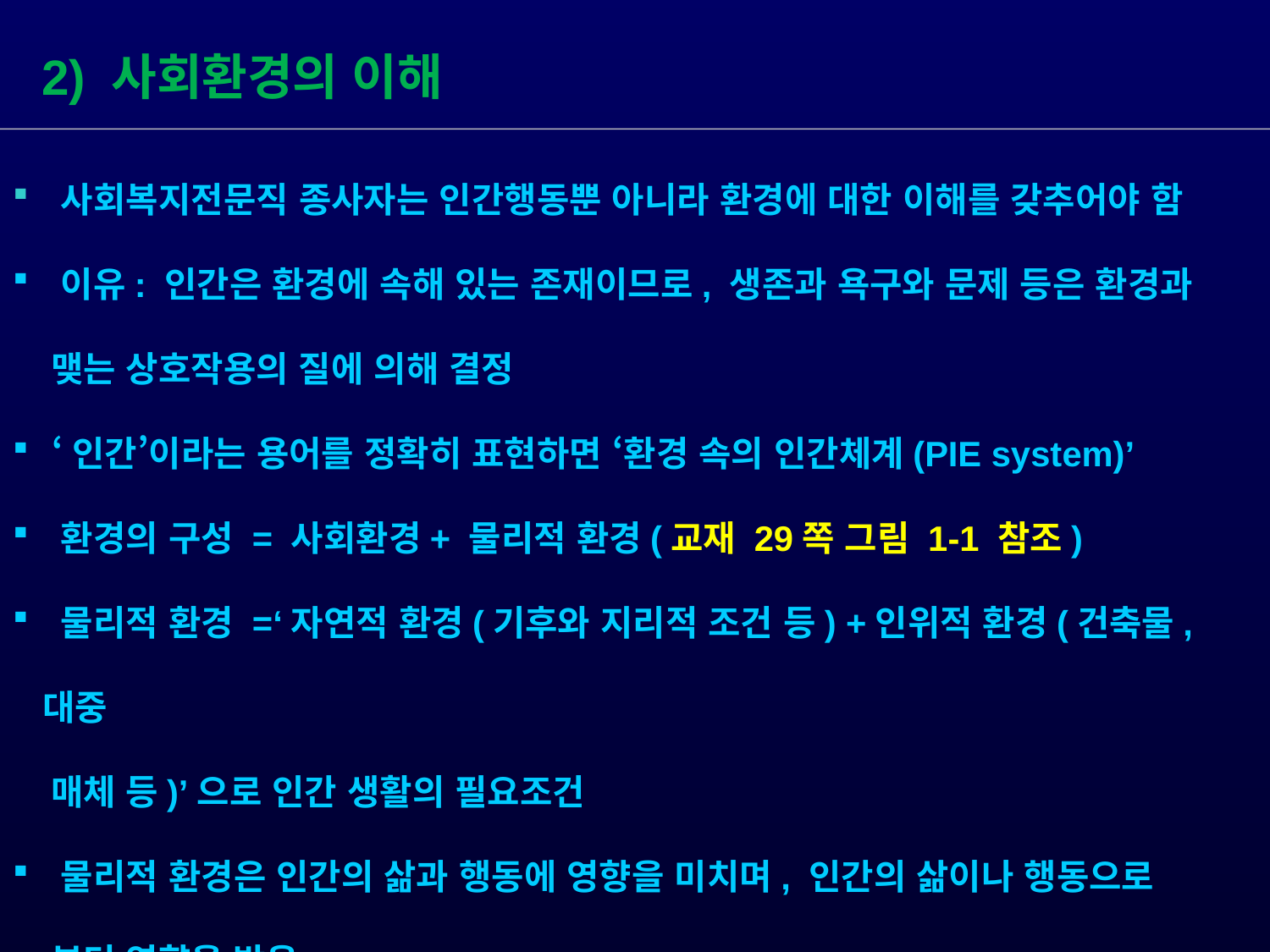

2) 사회환경의 이해
 사회복지전문직 종사자는 인간행동뿐 아니라 환경에 대한 이해를 갖추어야 함
 이유: 인간은 환경에 속해 있는 존재이므로, 생존과 욕구와 문제 등은 환경과
   맺는 상호작용의 질에 의해 결정
 ‘인간’이라는 용어를 정확히 표현하면 ‘환경 속의 인간체계(PIE system)’
 환경의 구성 = 사회환경+ 물리적 환경(교재 29쪽 그림 1-1 참조)
 물리적 환경 =‘자연적 환경(기후와 지리적 조건 등) +인위적 환경(건축물, 대중
   매체 등)’으로 인간 생활의 필요조건
 물리적 환경은 인간의 삶과 행동에 영향을 미치며, 인간의 삶이나 행동으로
   부터 영향을 받음